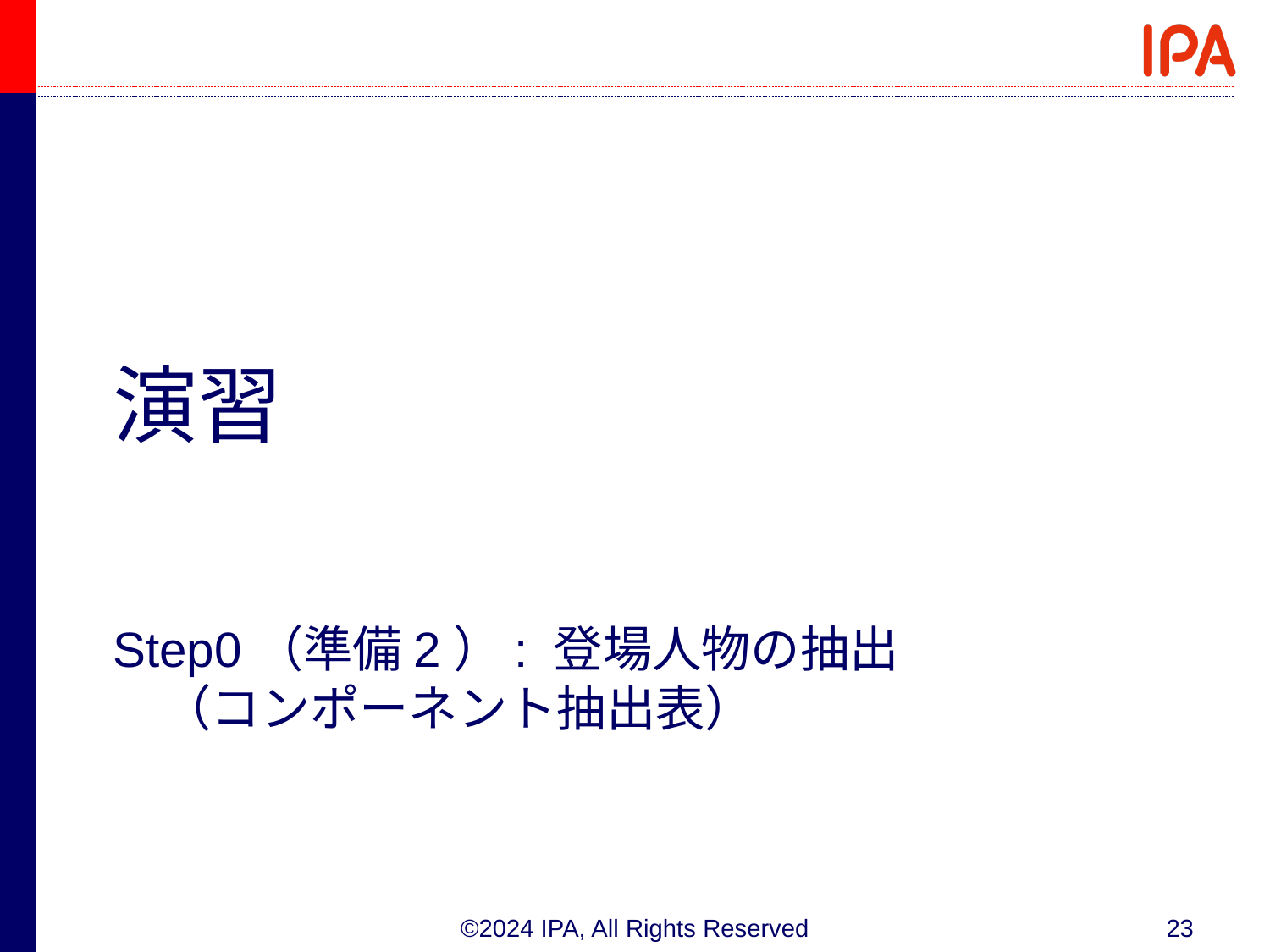

演習
# Step0（準備2）: 登場人物の抽出 　（コンポーネント抽出表）
©2024 IPA, All Rights Reserved
23